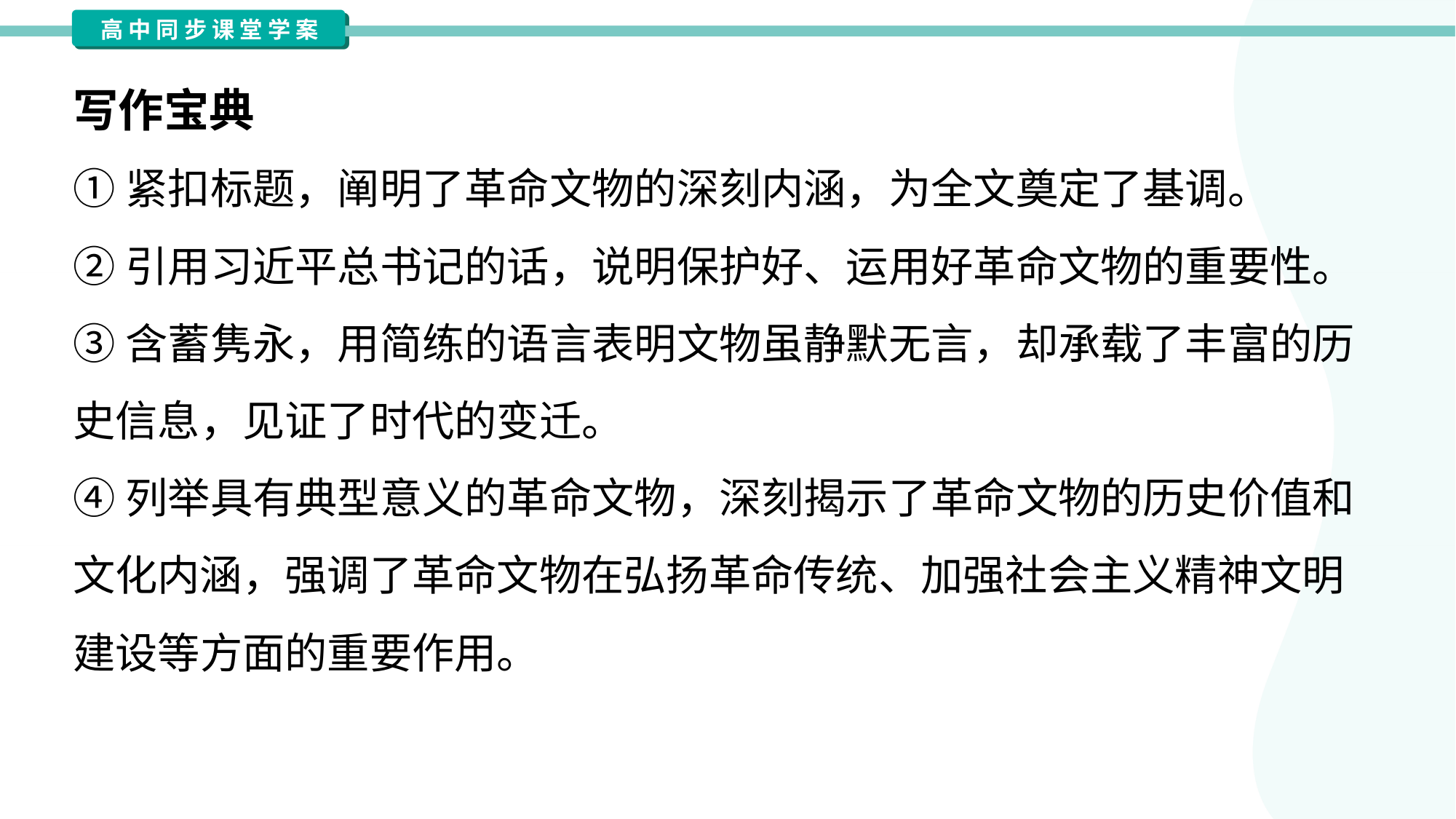

写作宝典
①紧扣标题，阐明了革命文物的深刻内涵，为全文奠定了基调。
②引用习近平总书记的话，说明保护好、运用好革命文物的重要性。
③含蓄隽永，用简练的语言表明文物虽静默无言，却承载了丰富的历
史信息，见证了时代的变迁。
④列举具有典型意义的革命文物，深刻揭示了革命文物的历史价值和
文化内涵，强调了革命文物在弘扬革命传统、加强社会主义精神文明
建设等方面的重要作用。